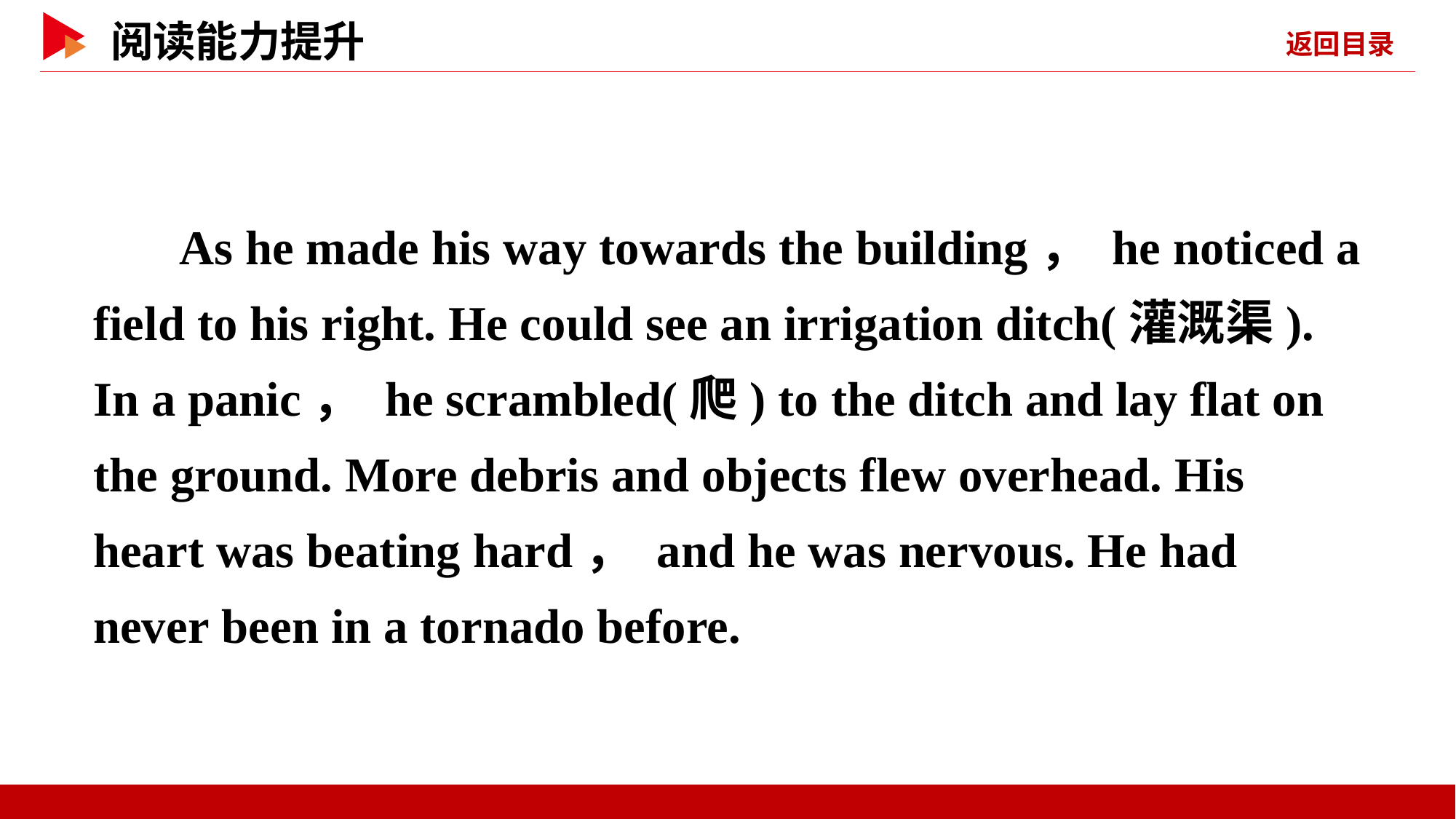

As he made his way towards the building， he noticed a field to his right. He could see an irrigation ditch(灌溉渠). In a panic， he scrambled(爬) to the ditch and lay flat on the ground. More debris and objects flew overhead. His heart was beating hard， and he was nervous. He had never been in a tornado before.